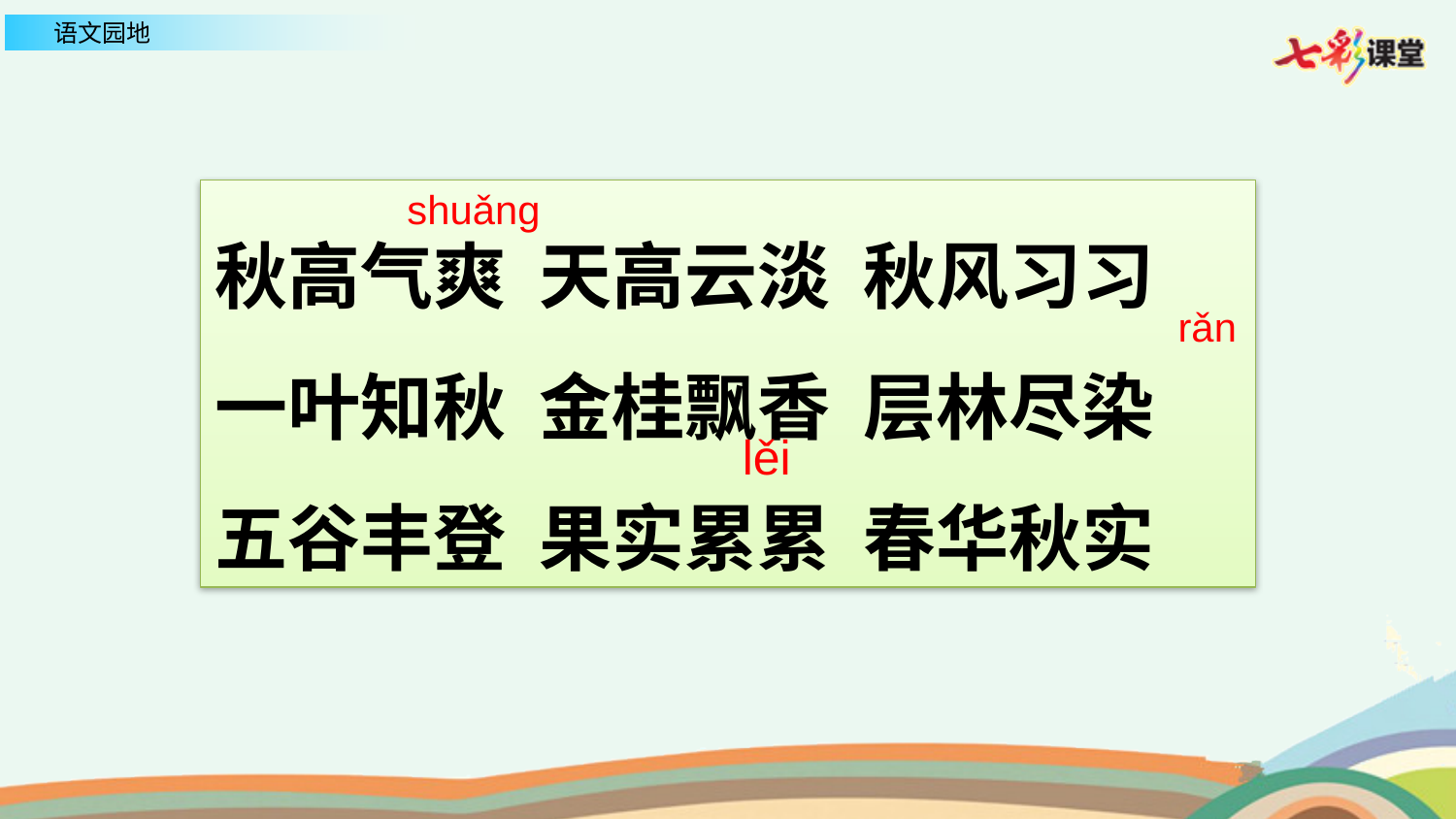

shuǎng
秋高气爽  天高云淡  秋风习习
一叶知秋  金桂飘香  层林尽染
五谷丰登  果实累累  春华秋实
rǎn
lěi